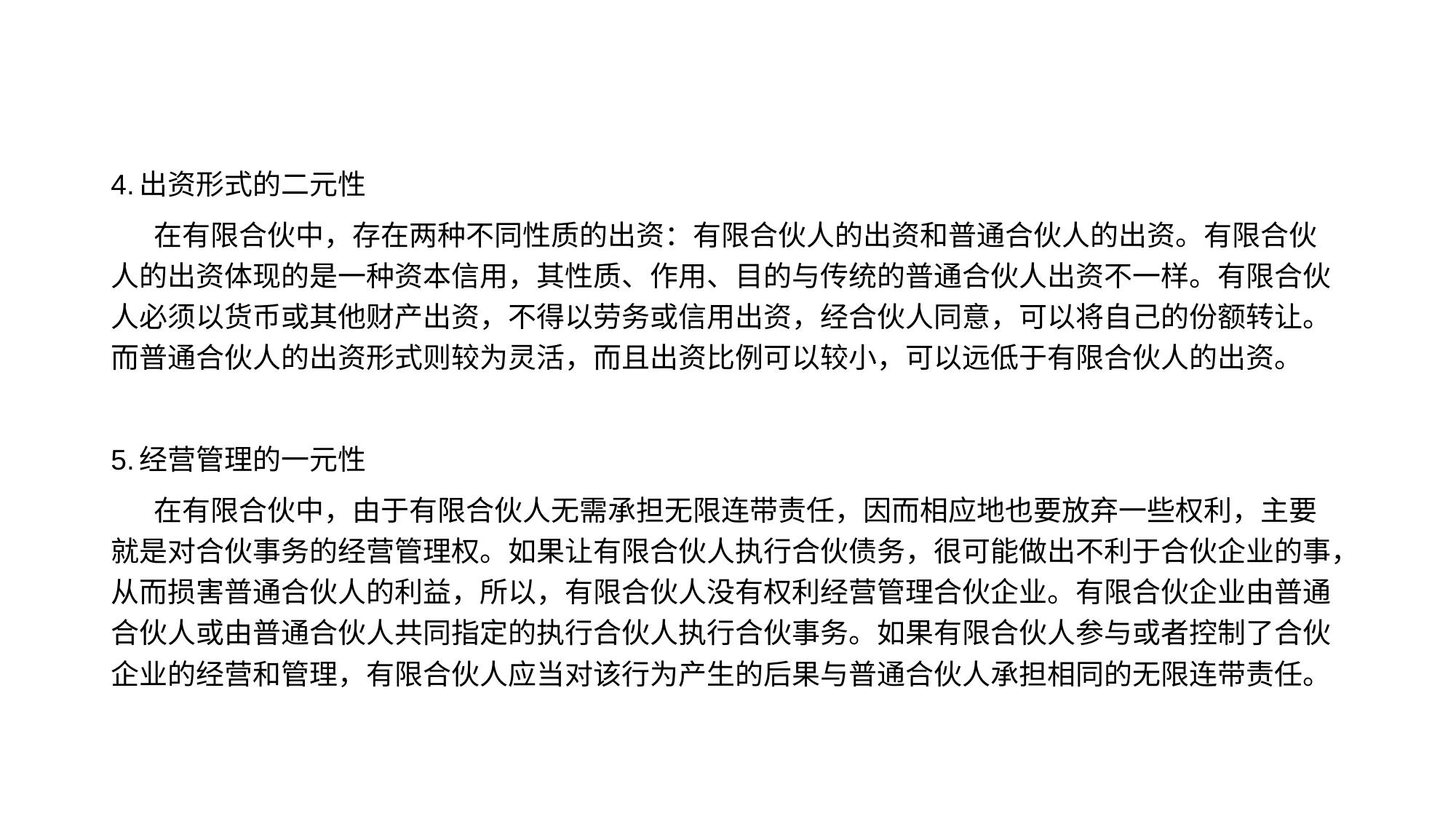

#
4.出资形式的二元性
      在有限合伙中，存在两种不同性质的出资：有限合伙人的出资和普通合伙人的出资。有限合伙人的出资体现的是一种资本信用，其性质、作用、目的与传统的普通合伙人出资不一样。有限合伙人必须以货币或其他财产出资，不得以劳务或信用出资，经合伙人同意，可以将自己的份额转让。而普通合伙人的出资形式则较为灵活，而且出资比例可以较小，可以远低于有限合伙人的出资。

5.经营管理的一元性
      在有限合伙中，由于有限合伙人无需承担无限连带责任，因而相应地也要放弃一些权利，主要就是对合伙事务的经营管理权。如果让有限合伙人执行合伙债务，很可能做出不利于合伙企业的事，从而损害普通合伙人的利益，所以，有限合伙人没有权利经营管理合伙企业。有限合伙企业由普通合伙人或由普通合伙人共同指定的执行合伙人执行合伙事务。如果有限合伙人参与或者控制了合伙企业的经营和管理，有限合伙人应当对该行为产生的后果与普通合伙人承担相同的无限连带责任。